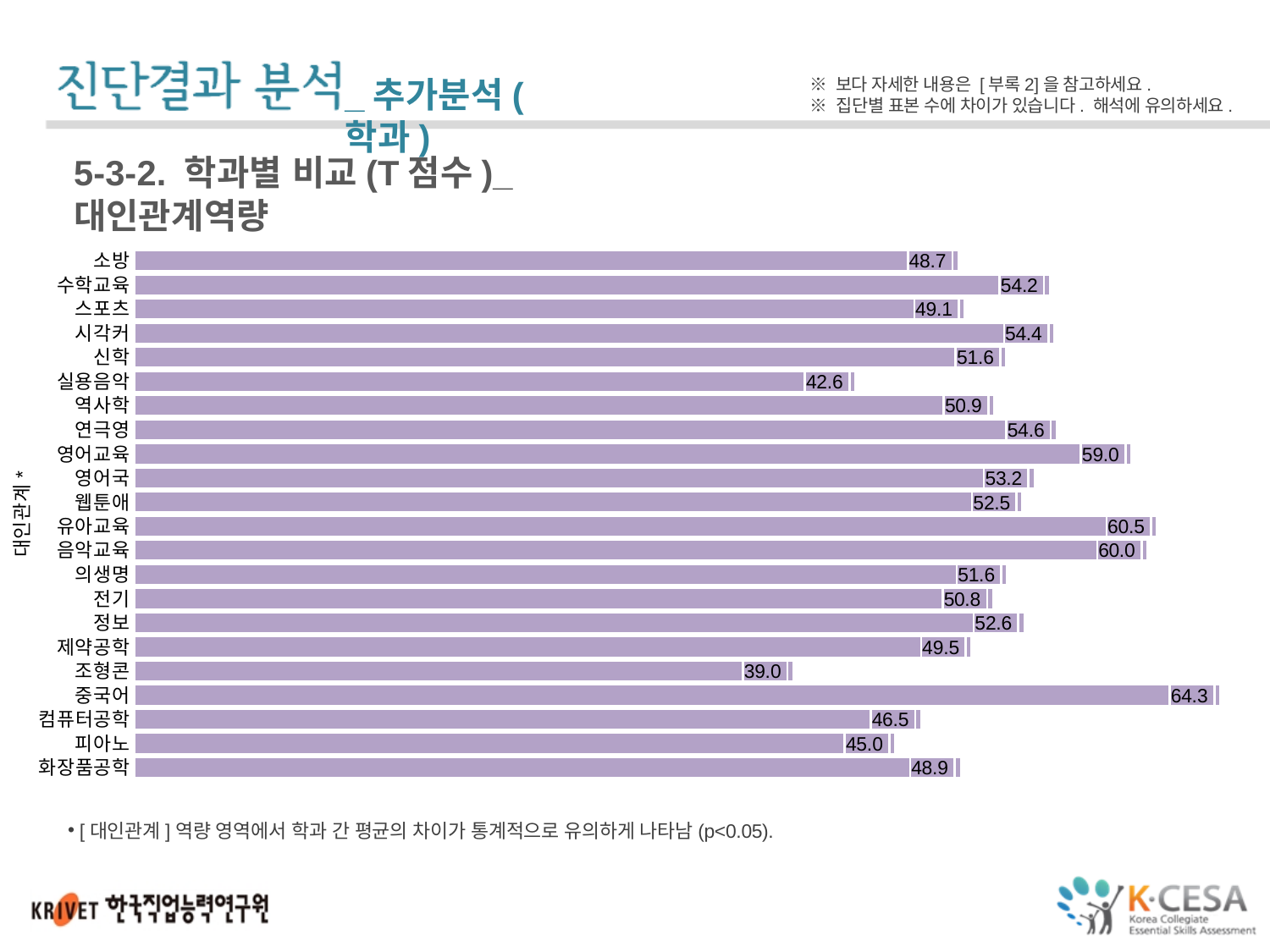

_추가분석(학과)
※ 보다 자세한 내용은 [부록2]을 참고하세요.
※ 집단별 표본 수에 차이가 있습니다. 해석에 유의하세요.
5-3-2. 학과별 비교(T점수)_대인관계역량

### Chart

| Category |  |
|---|---|
| 소방안전학부 | 48.72866666666667 |
| 수학교육 | 54.15999999999999 |
| 스포츠건강관리학 | 49.10653846153845 |
| 시각커뮤니케이션디자인학 | 54.4295238095238 |
| 신학 | 51.56624999999999 |
| 실용음악 | 42.62562500000001 |
| 역사학 | 50.85230769230769 |
| 연극영화영상학부 | 54.56187500000001 |
| 영어교육 | 58.99058823529412 |
| 영어국제문화학 | 53.23705882352941 |
| 웹툰애니메이션(게임학부) | 52.5321052631579 |
| 유아교육 | 60.5048780487805 |
| 음악교육 | 59.96208333333333 |
| 의생명바이오공학부 | 51.62565217391304 |
| 전기전자공학 | 50.79190476190477 |
| 정보통신공학 | 52.63481481481481 |
| 제약공학 | 49.50857142857143 |
| 조형콘텐츠학부 | 38.95 |
| 중국어중국통상학 | 64.26 |
| 컴퓨터공학 | 46.5315 |
| 피아노 | 44.98533333333333 |
| 화장품공학 | 48.873333333333335 |
[대인관계]역량 영역에서 학과 간 평균의 차이가 통계적으로 유의하게 나타남(p<0.05).